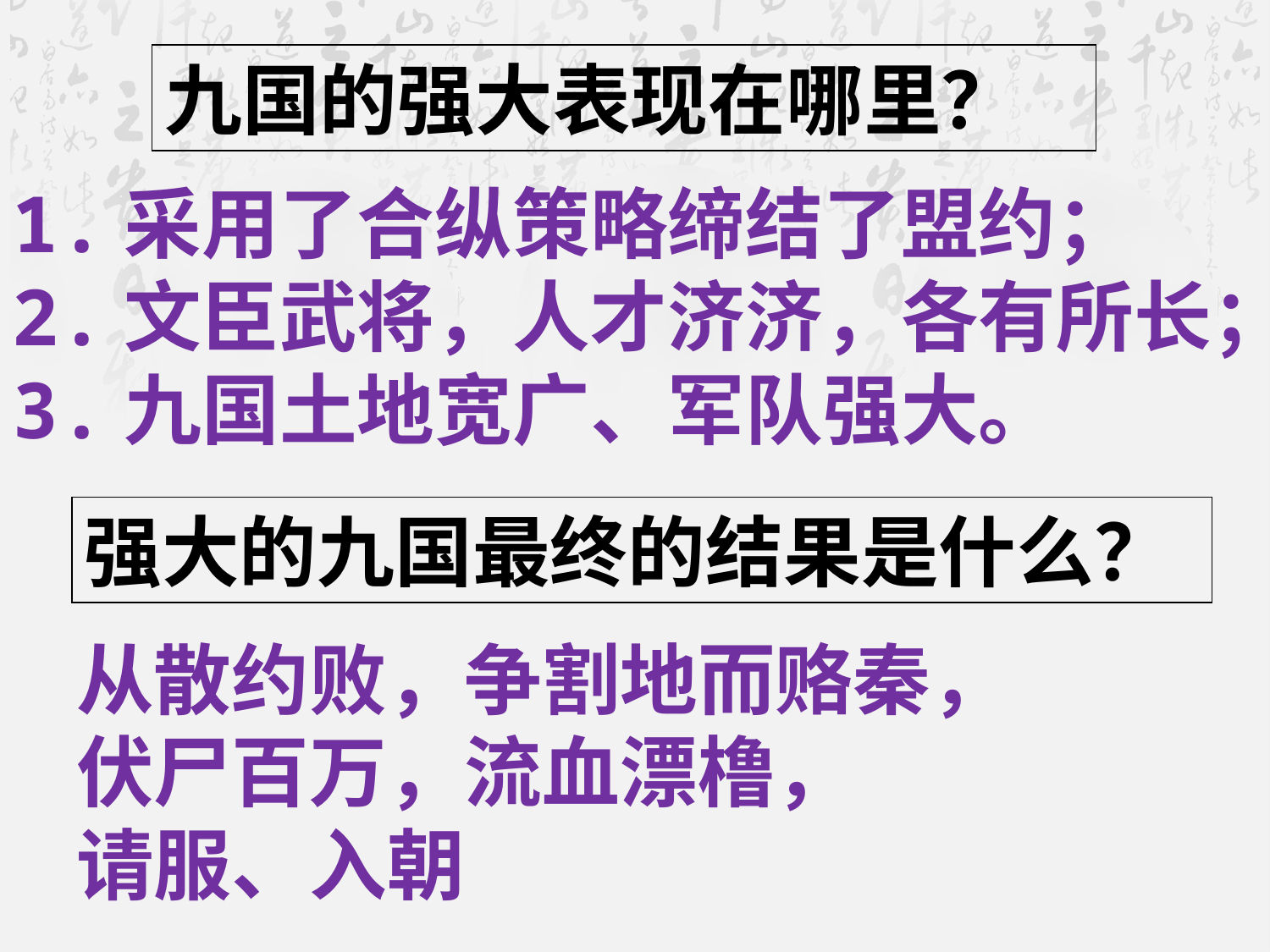

九国的强大表现在哪里？
1.采用了合纵策略缔结了盟约；
2.文臣武将，人才济济，各有所长；
3.九国土地宽广、军队强大。
强大的九国最终的结果是什么？
从散约败，争割地而赂秦，
伏尸百万，流血漂橹，
请服、入朝